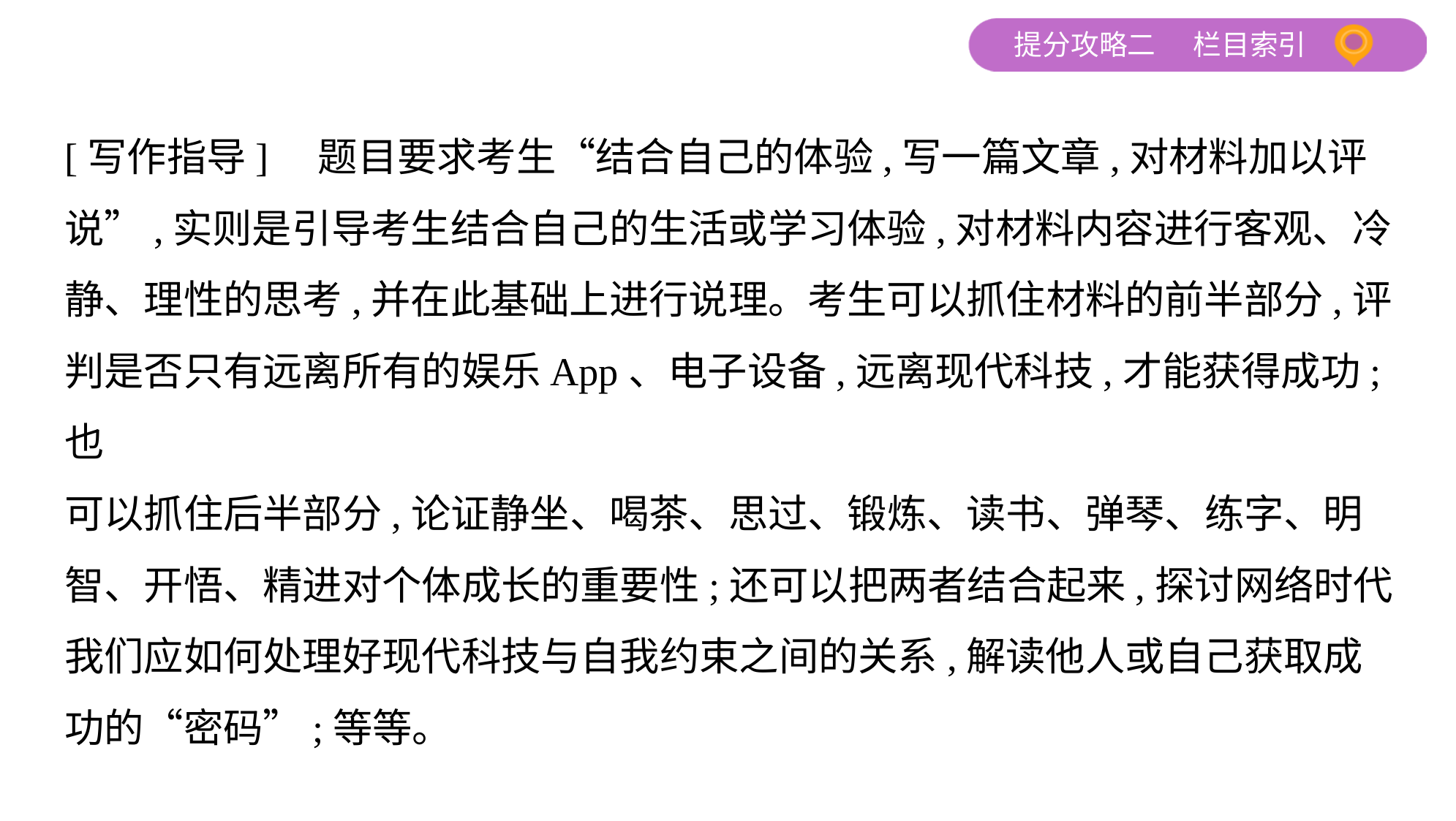

[写作指导]　题目要求考生“结合自己的体验,写一篇文章,对材料加以评
说”,实则是引导考生结合自己的生活或学习体验,对材料内容进行客观、冷
静、理性的思考,并在此基础上进行说理。考生可以抓住材料的前半部分,评
判是否只有远离所有的娱乐App、电子设备,远离现代科技,才能获得成功;也
可以抓住后半部分,论证静坐、喝茶、思过、锻炼、读书、弹琴、练字、明
智、开悟、精进对个体成长的重要性;还可以把两者结合起来,探讨网络时代
我们应如何处理好现代科技与自我约束之间的关系,解读他人或自己获取成
功的“密码”;等等。